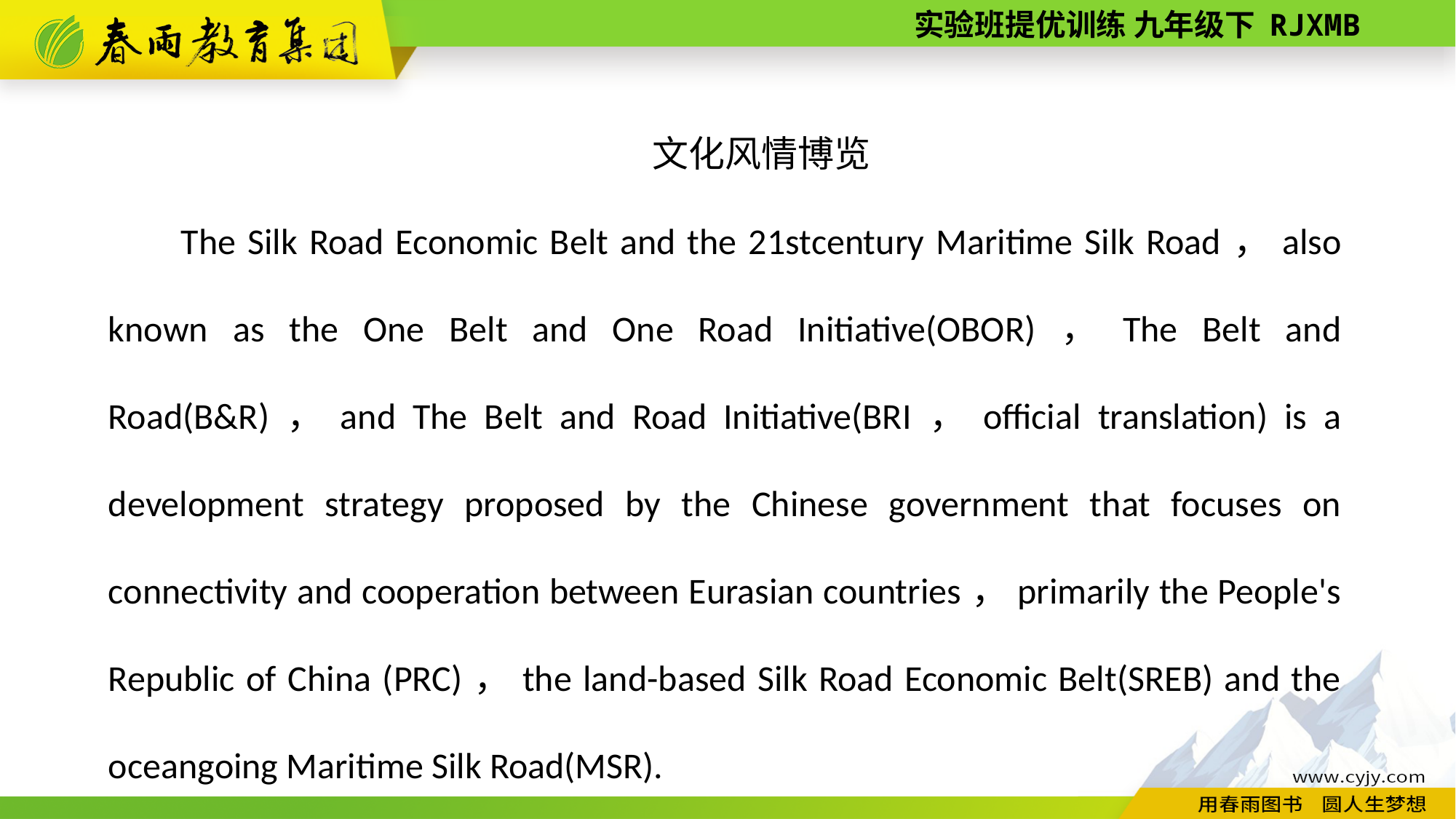

文化风情博览
The Silk Road Economic Belt and the 21st­century Maritime Silk Road，also known as the One Belt and One Road Initiative(OBOR)，The Belt and Road(B&R)，and The Belt and Road Initiative(BRI，official translation) is a development strategy proposed by the Chinese government that focuses on connectivity and cooperation between Eurasian countries，primarily the People's Republic of China (PRC)，the land-­based Silk Road Economic Belt(SREB) and the ocean­going Maritime Silk Road(MSR).